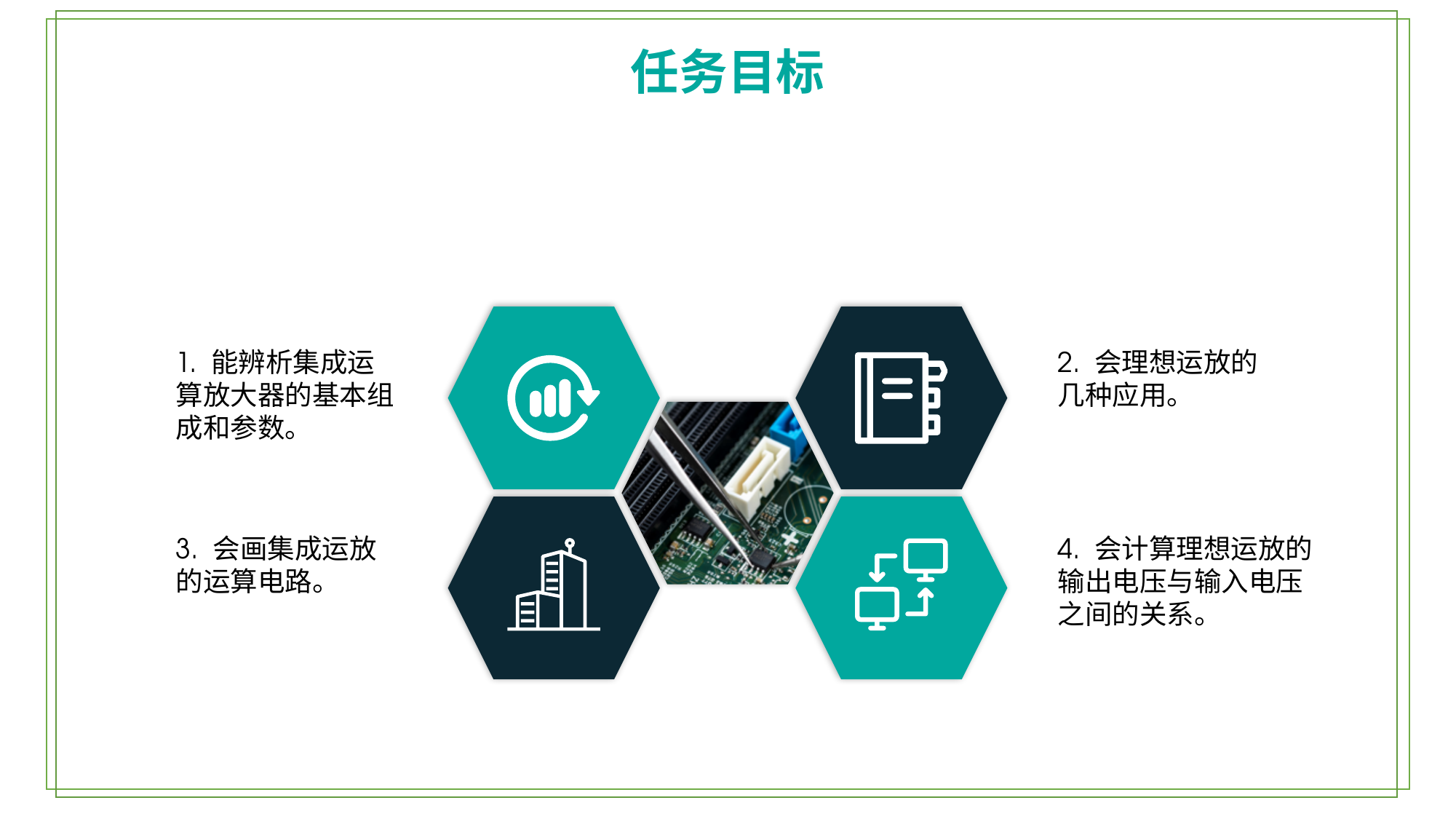

任务目标

1. 能辨析集成运算放大器的基本组成和参数。
2. 会理想运放的几种应用。

3. 会画集成运放的运算电路。
4. 会计算理想运放的输出电压与输入电压之间的关系。